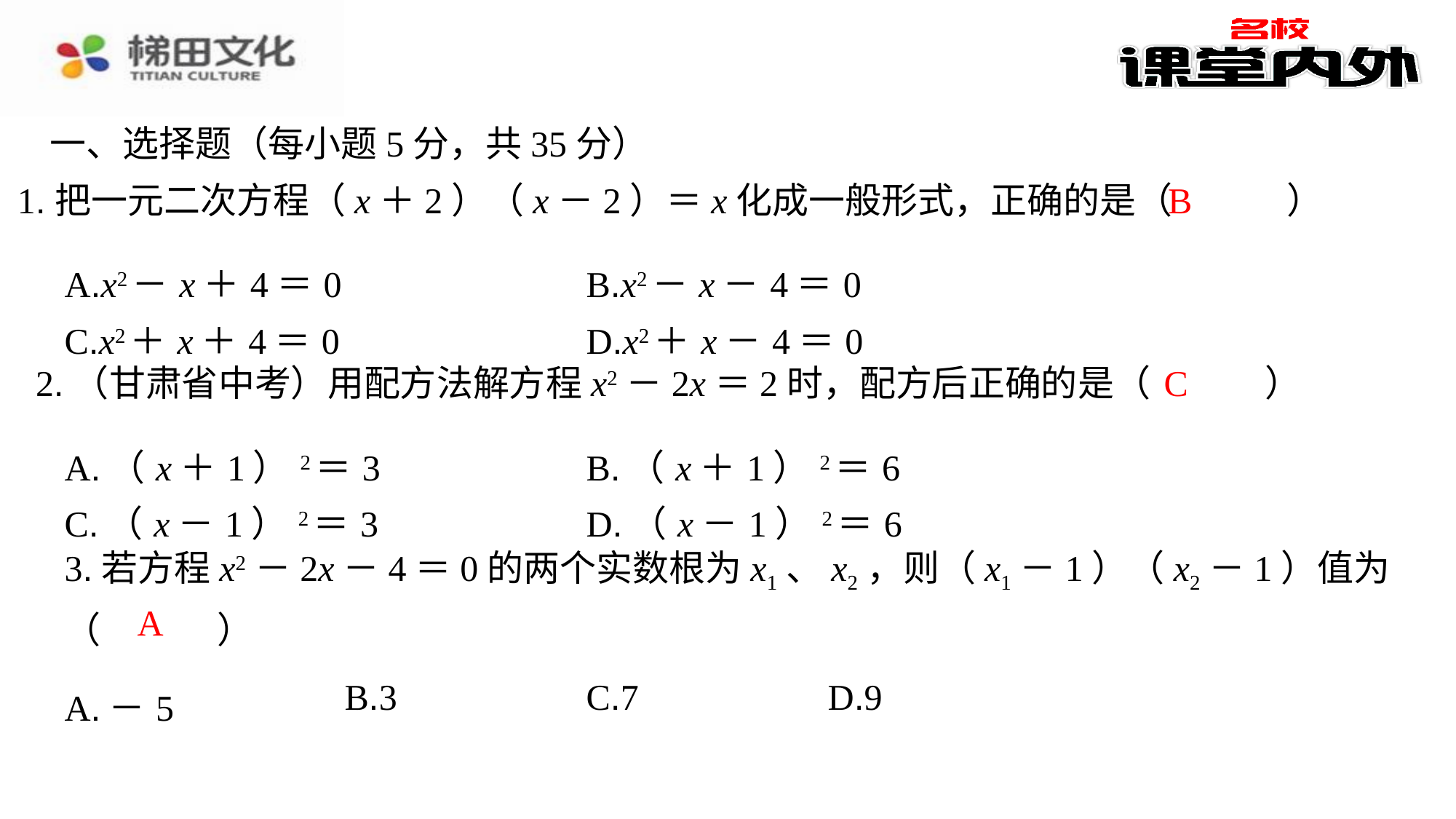

一、选择题（每小题5分，共35分）
B
1.把一元二次方程（x＋2）（x－2）＝x化成一般形式，正确的是（　B　）
| A.x2－x＋4＝0 | B.x2－x－4＝0 |
| --- | --- |
| C.x2＋x＋4＝0 | D.x2＋x－4＝0 |
C
2.（甘肃省中考）用配方法解方程x2－2x＝2时，配方后正确的是（　C　）
| A.（x＋1）2＝3 | B.（x＋1）2＝6 |
| --- | --- |
| C.（x－1）2＝3 | D.（x－1）2＝6 |
3.若方程x2－2x－4＝0的两个实数根为x1、x2，则（x1－1）（x2－1）值为（　A　）
A
| A.－5 | B.3 | C.7 | D.9 |
| --- | --- | --- | --- |